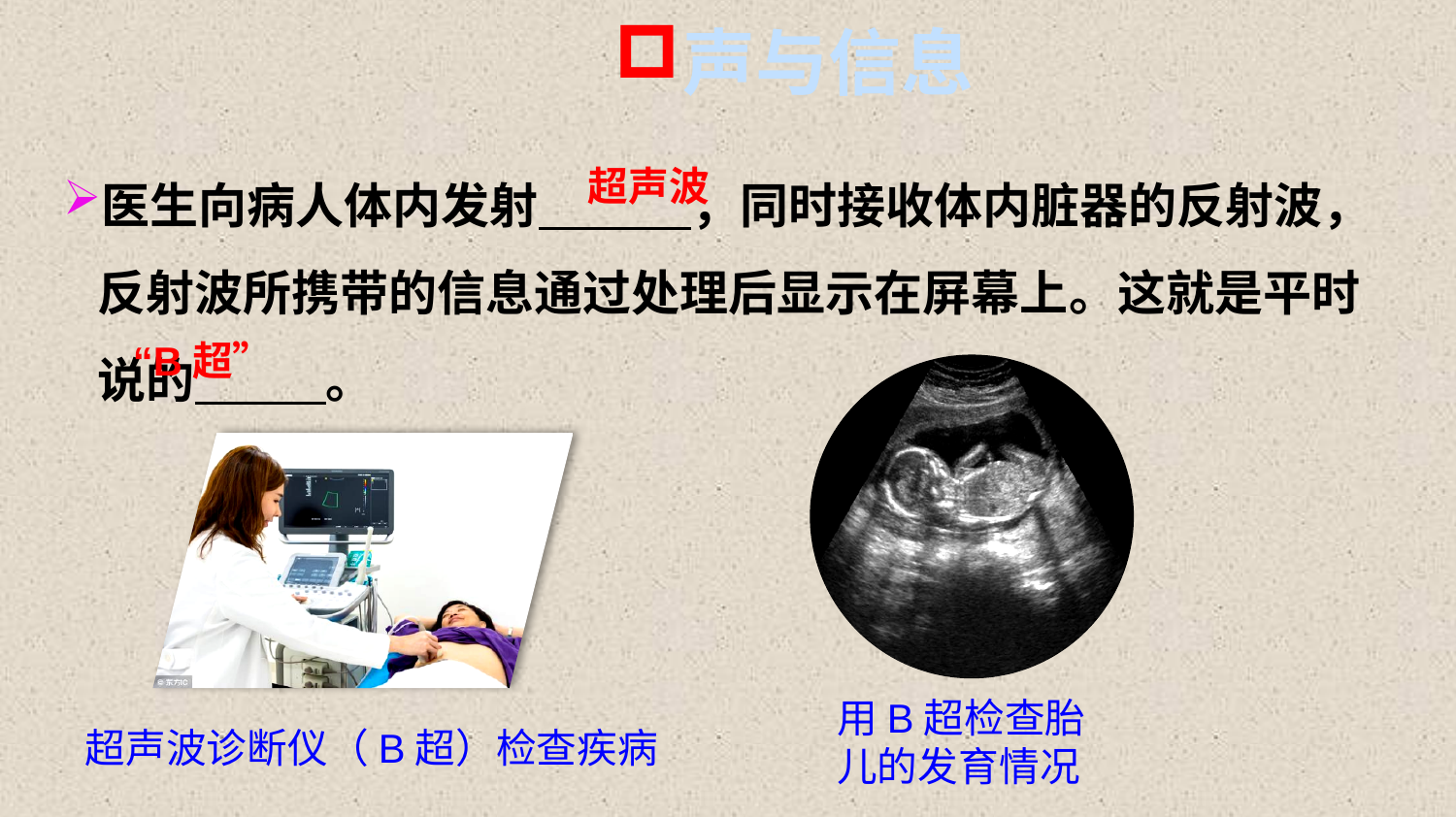

声与信息
医生向病人体内发射              ，同时接收体内脏器的反射波，反射波所携带的信息通过处理后显示在屏幕上。这就是平时说的            。
超声波
“B超”

用B超检查胎儿的发育情况
超声波诊断仪（B超）检查疾病